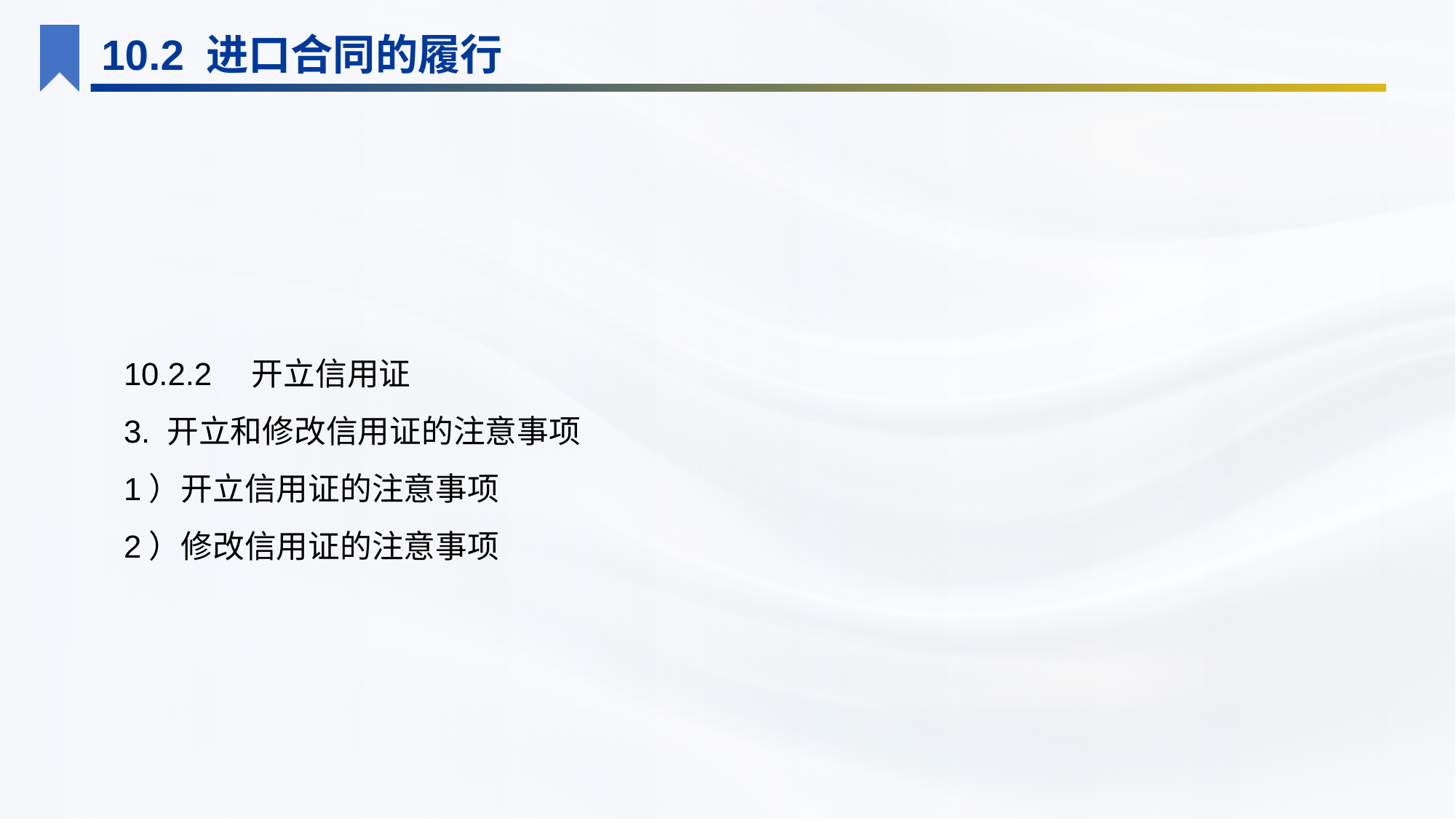

10.2 进口合同的履行
10.2.2　开立信用证
3. 开立和修改信用证的注意事项
1）开立信用证的注意事项
2）修改信用证的注意事项